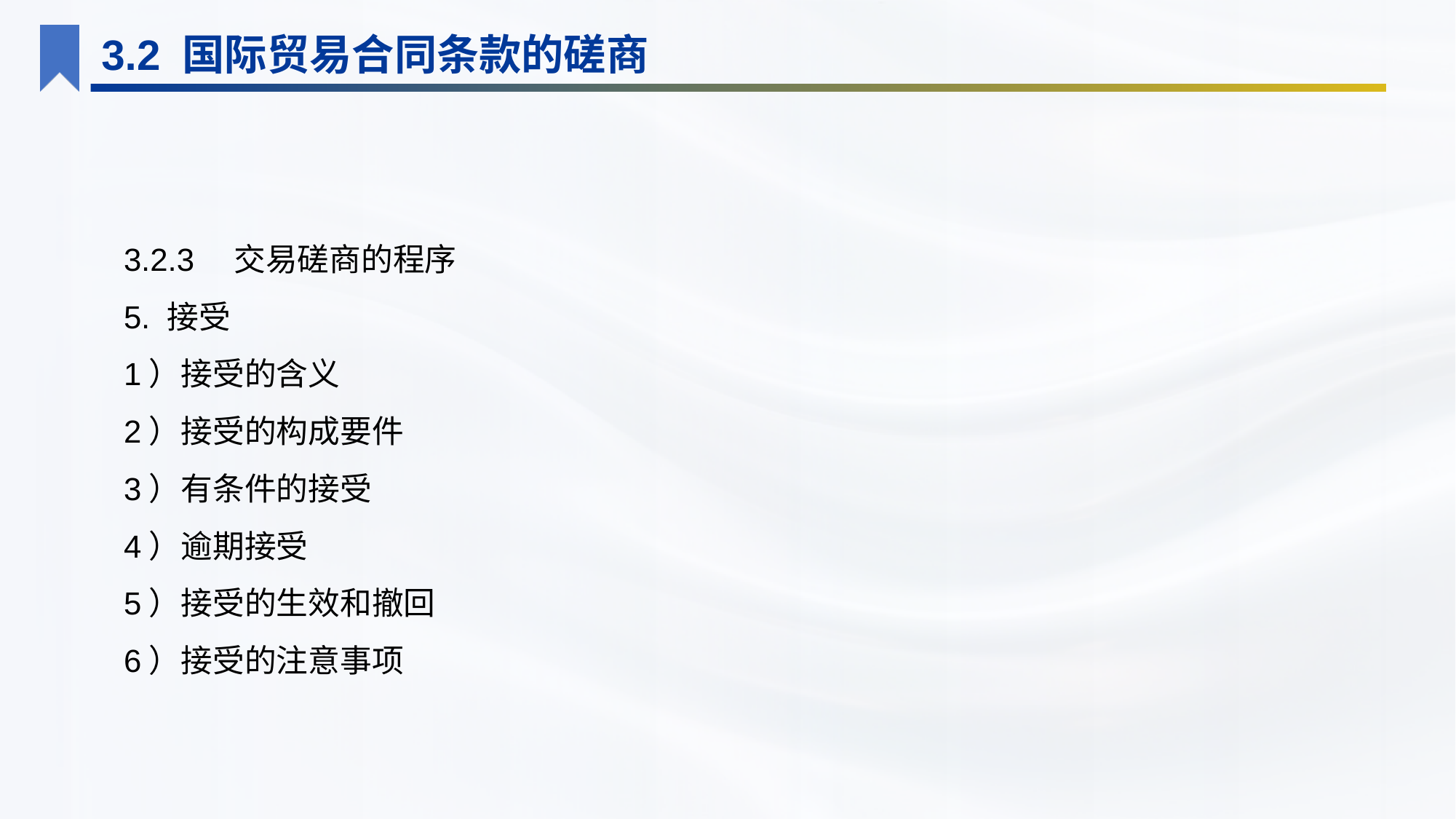

3.2 国际贸易合同条款的磋商
3.2.3　交易磋商的程序
5. 接受
1）接受的含义
2）接受的构成要件
3）有条件的接受
4）逾期接受
5）接受的生效和撤回
6）接受的注意事项